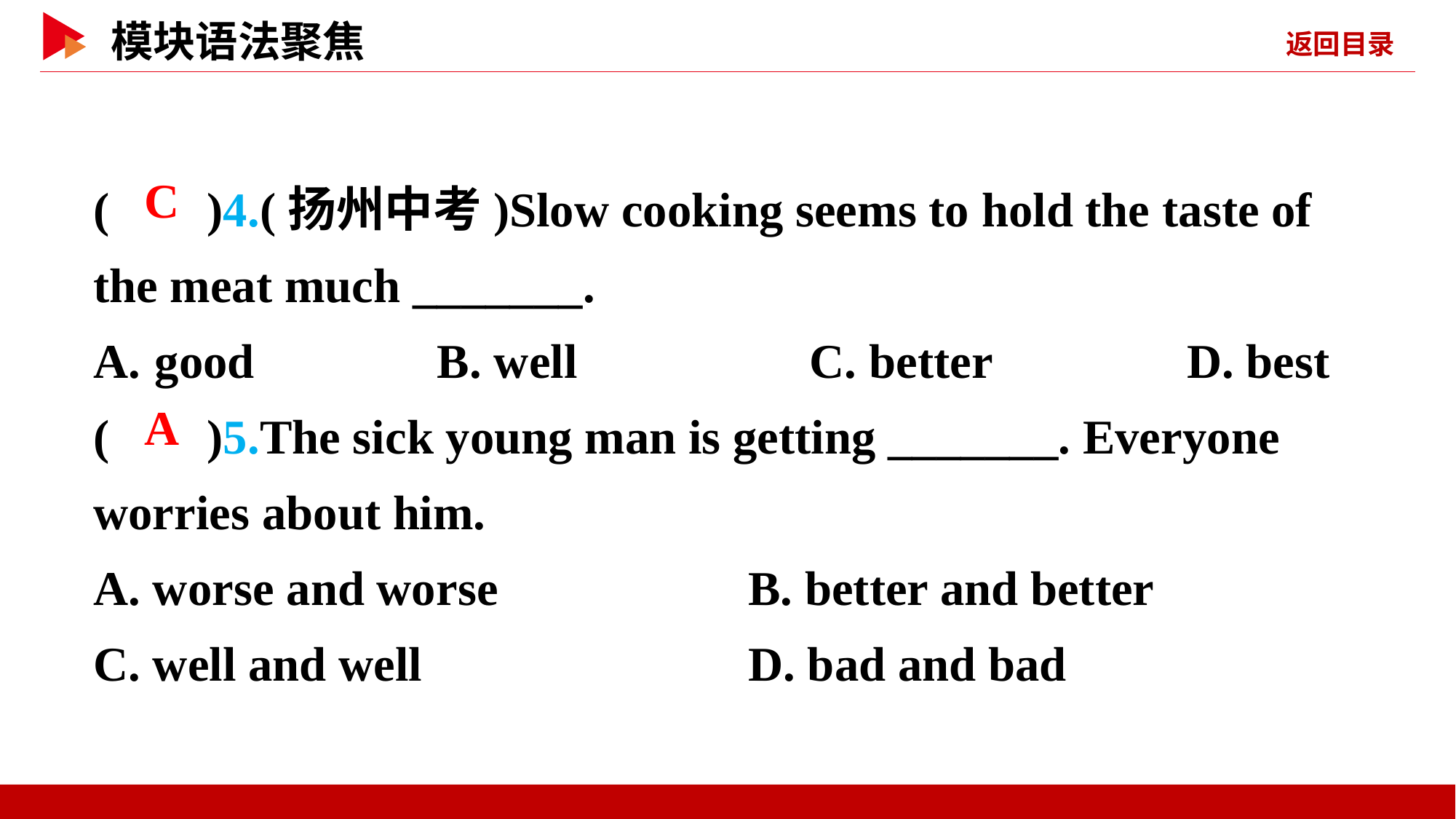

(        )4.(扬州中考)Slow cooking seems to hold the taste of the meat much _______.
good               B. well　		C. better                D. best
(        )5.The sick young man is getting _______. Everyone worries about him.
A. worse and worse			B. better and better
C. well and well			D. bad and bad
   C
   A